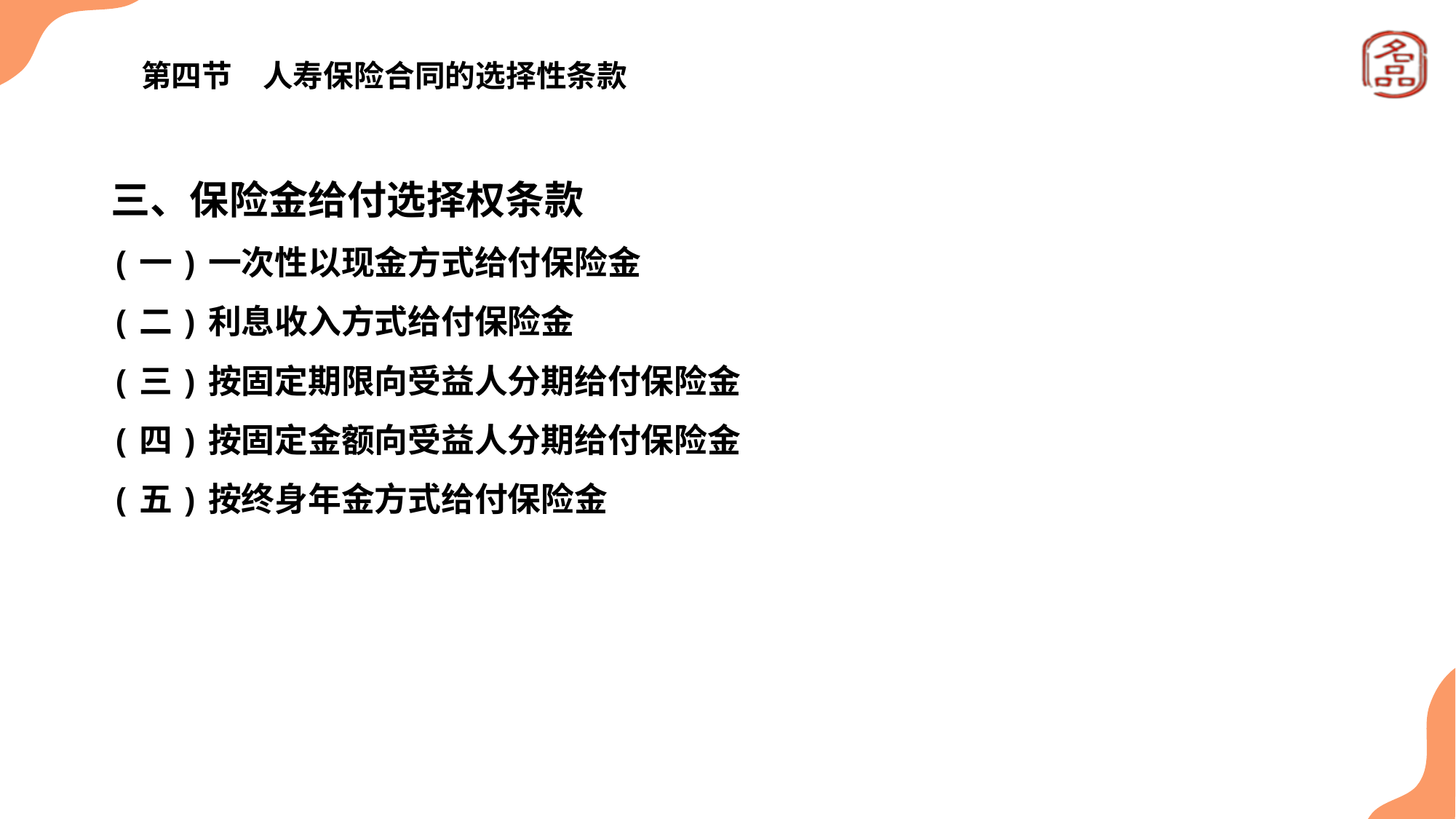

# 第四节　人寿保险合同的选择性条款
三、保险金给付选择权条款
(一)一次性以现金方式给付保险金
(二)利息收入方式给付保险金
(三)按固定期限向受益人分期给付保险金
(四)按固定金额向受益人分期给付保险金
(五)按终身年金方式给付保险金